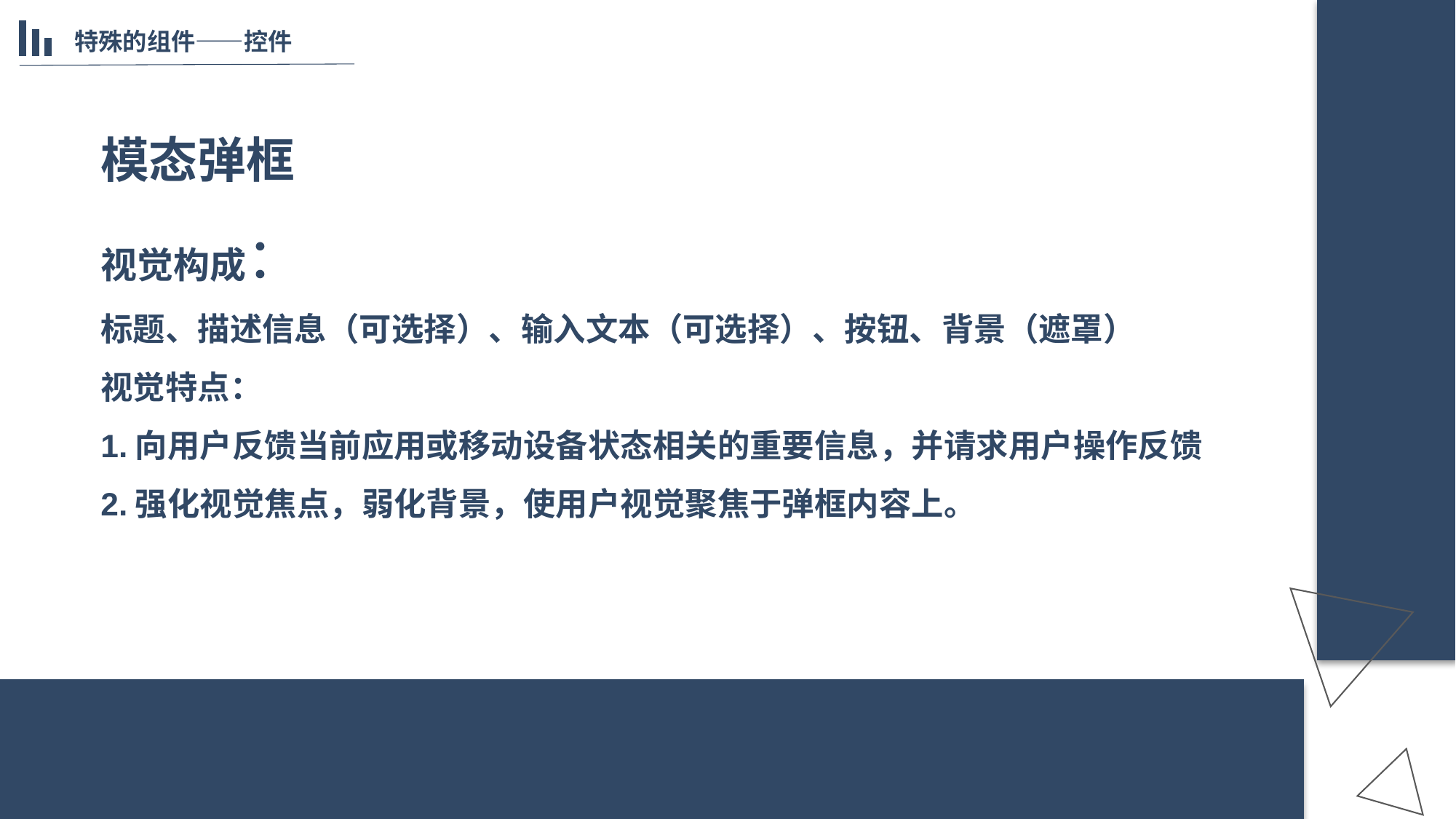

特殊的组件——控件

模态弹框
视觉构成：
标题、描述信息（可选择）、输入文本（可选择）、按钮、背景（遮罩）
视觉特点：
1.向用户反馈当前应用或移动设备状态相关的重要信息，并请求用户操作反馈
2.强化视觉焦点，弱化背景，使用户视觉聚焦于弹框内容上。